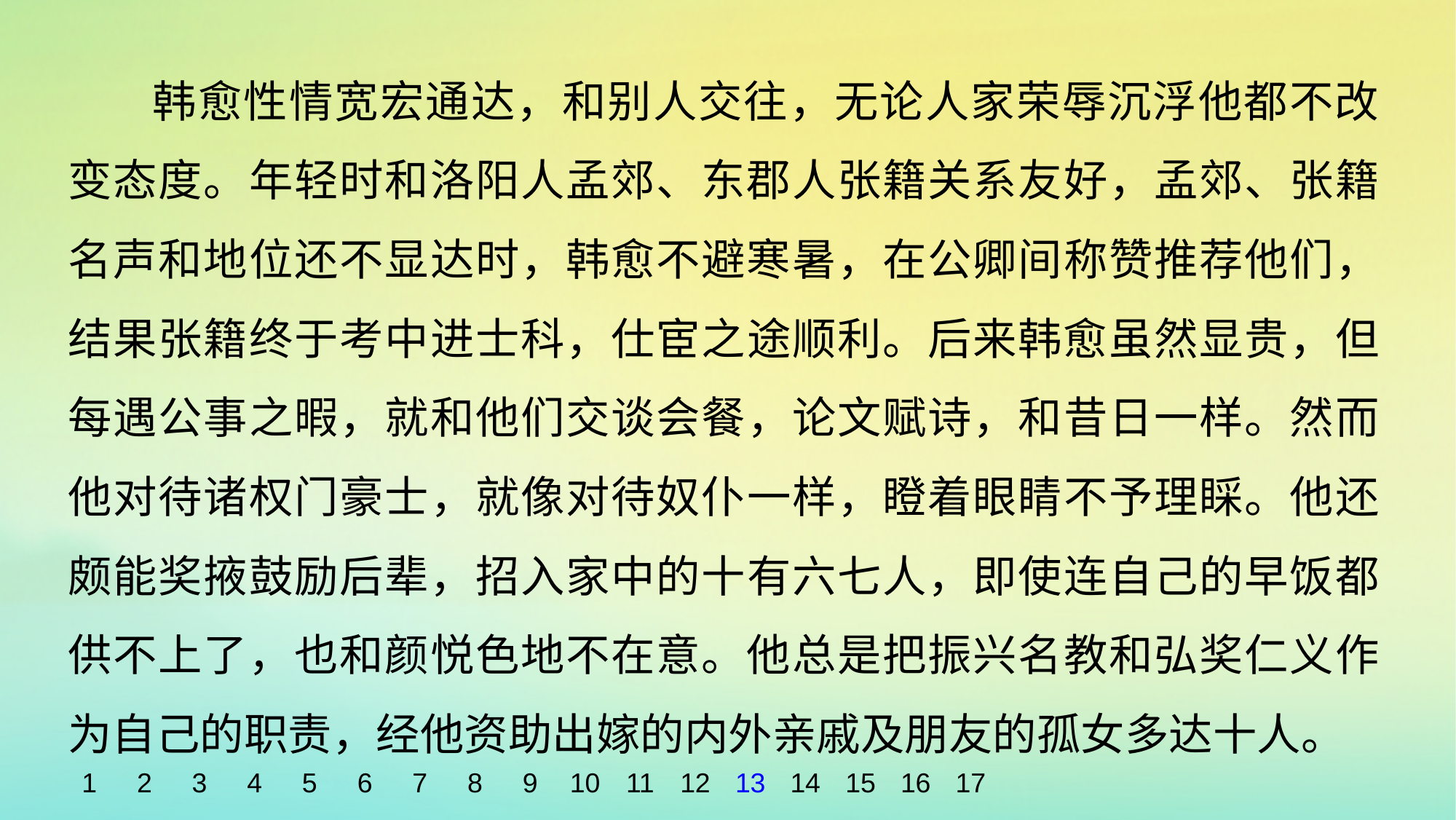

韩愈性情宽宏通达，和别人交往，无论人家荣辱沉浮他都不改变态度。年轻时和洛阳人孟郊、东郡人张籍关系友好，孟郊、张籍名声和地位还不显达时，韩愈不避寒暑，在公卿间称赞推荐他们，结果张籍终于考中进士科，仕宦之途顺利。后来韩愈虽然显贵，但每遇公事之暇，就和他们交谈会餐，论文赋诗，和昔日一样。然而他对待诸权门豪士，就像对待奴仆一样，瞪着眼睛不予理睬。他还颇能奖掖鼓励后辈，招入家中的十有六七人，即使连自己的早饭都供不上了，也和颜悦色地不在意。他总是把振兴名教和弘奖仁义作为自己的职责，经他资助出嫁的内外亲戚及朋友的孤女多达十人。
1
2
3
4
5
6
7
8
9
10
11
12
13
14
15
16
17